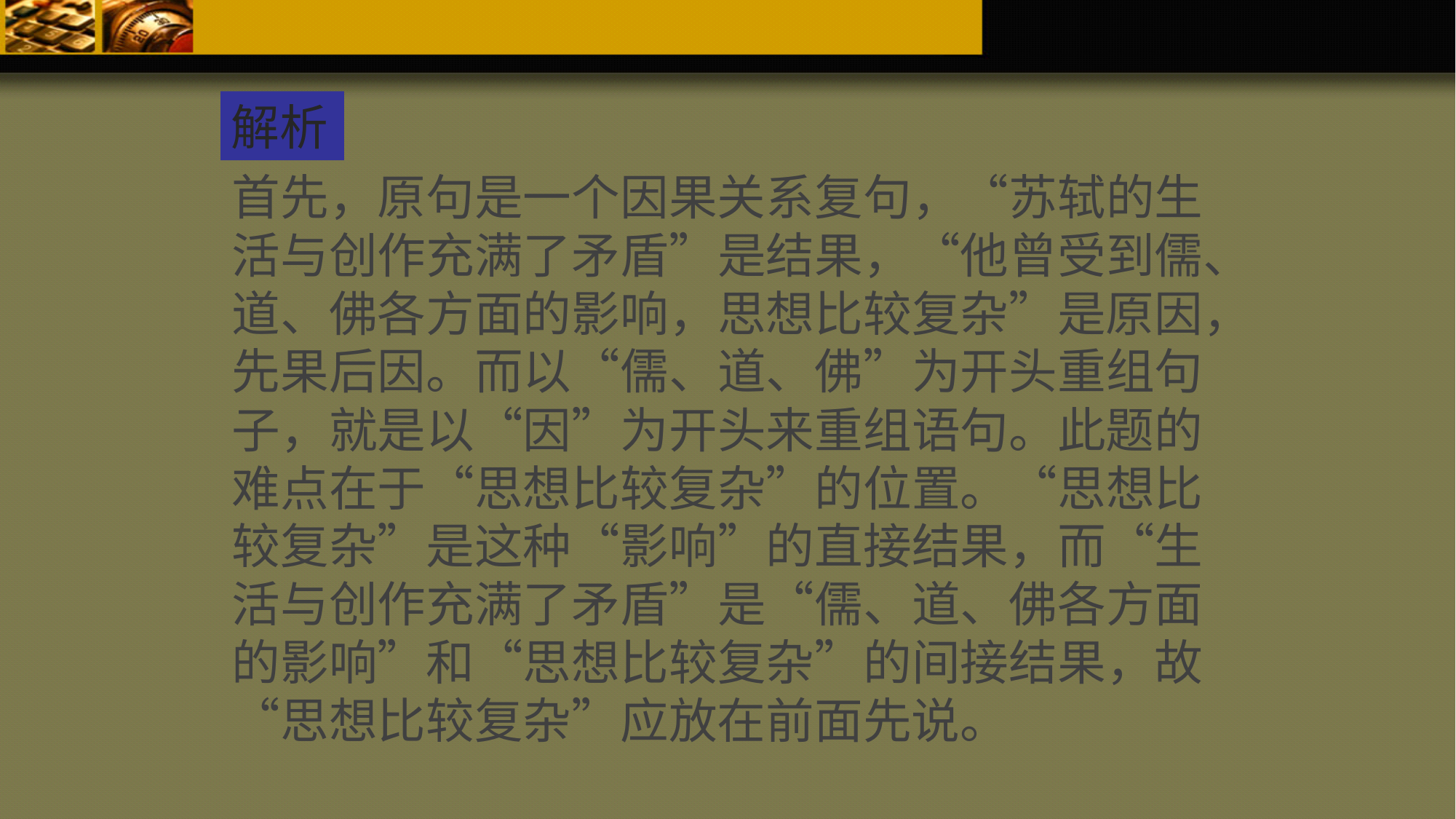

解析
首先，原句是一个因果关系复句，“苏轼的生活与创作充满了矛盾”是结果，“他曾受到儒、道、佛各方面的影响，思想比较复杂”是原因，先果后因。而以“儒、道、佛”为开头重组句子，就是以“因”为开头来重组语句。此题的难点在于“思想比较复杂”的位置。“思想比较复杂”是这种“影响”的直接结果，而“生活与创作充满了矛盾”是“儒、道、佛各方面的影响”和“思想比较复杂”的间接结果，故“思想比较复杂”应放在前面先说。